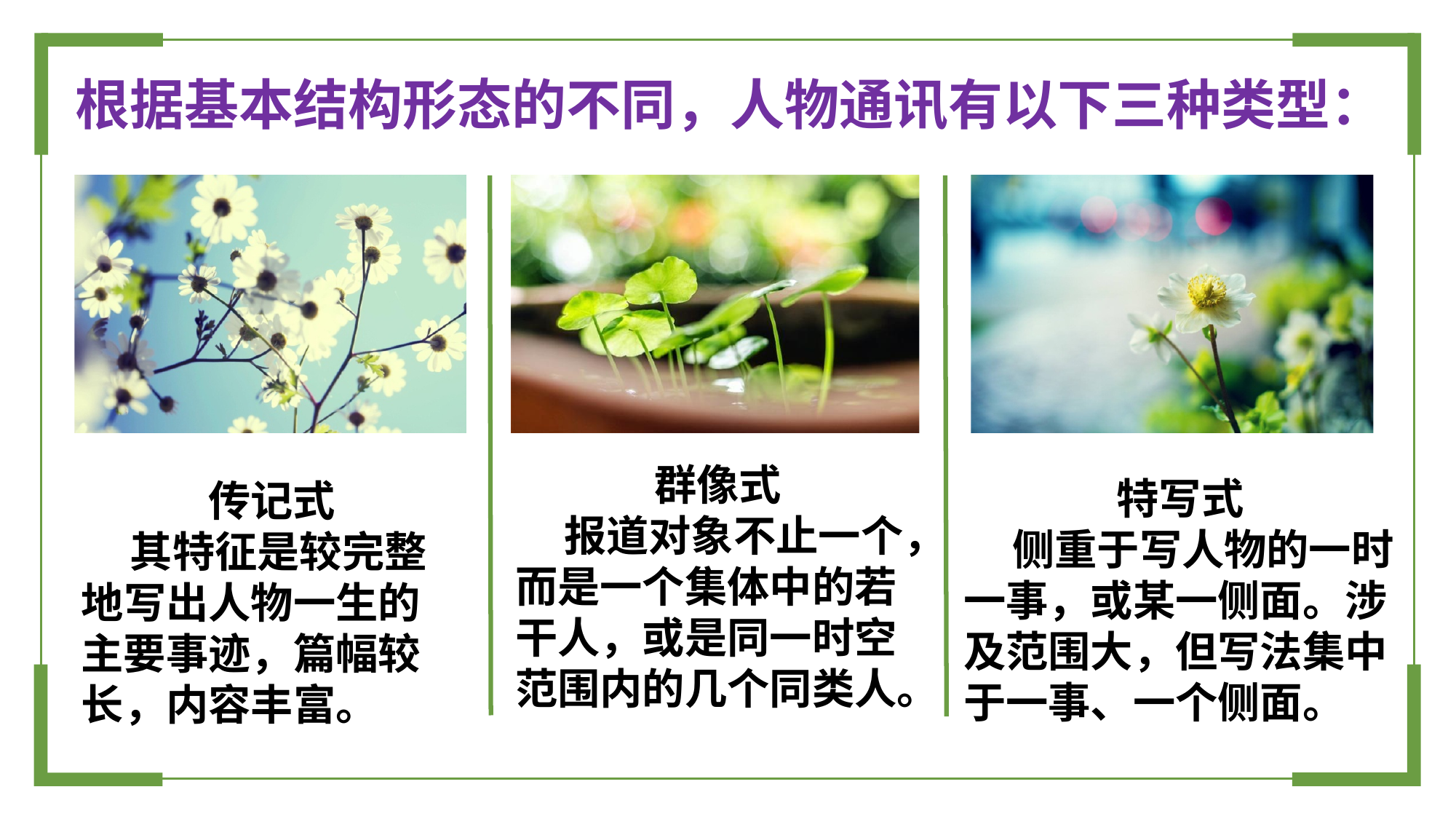

根据基本结构形态的不同，人物通讯有以下三种类型：

群像式
    报道对象不止一个，而是一个集体中的若干人，或是同一时空范围内的几个同类人。
特写式
    侧重于写人物的一时一事，或某一侧面。涉及范围大，但写法集中于一事、一个侧面。
传记式
    其特征是较完整地写出人物一生的主要事迹，篇幅较长，内容丰富。